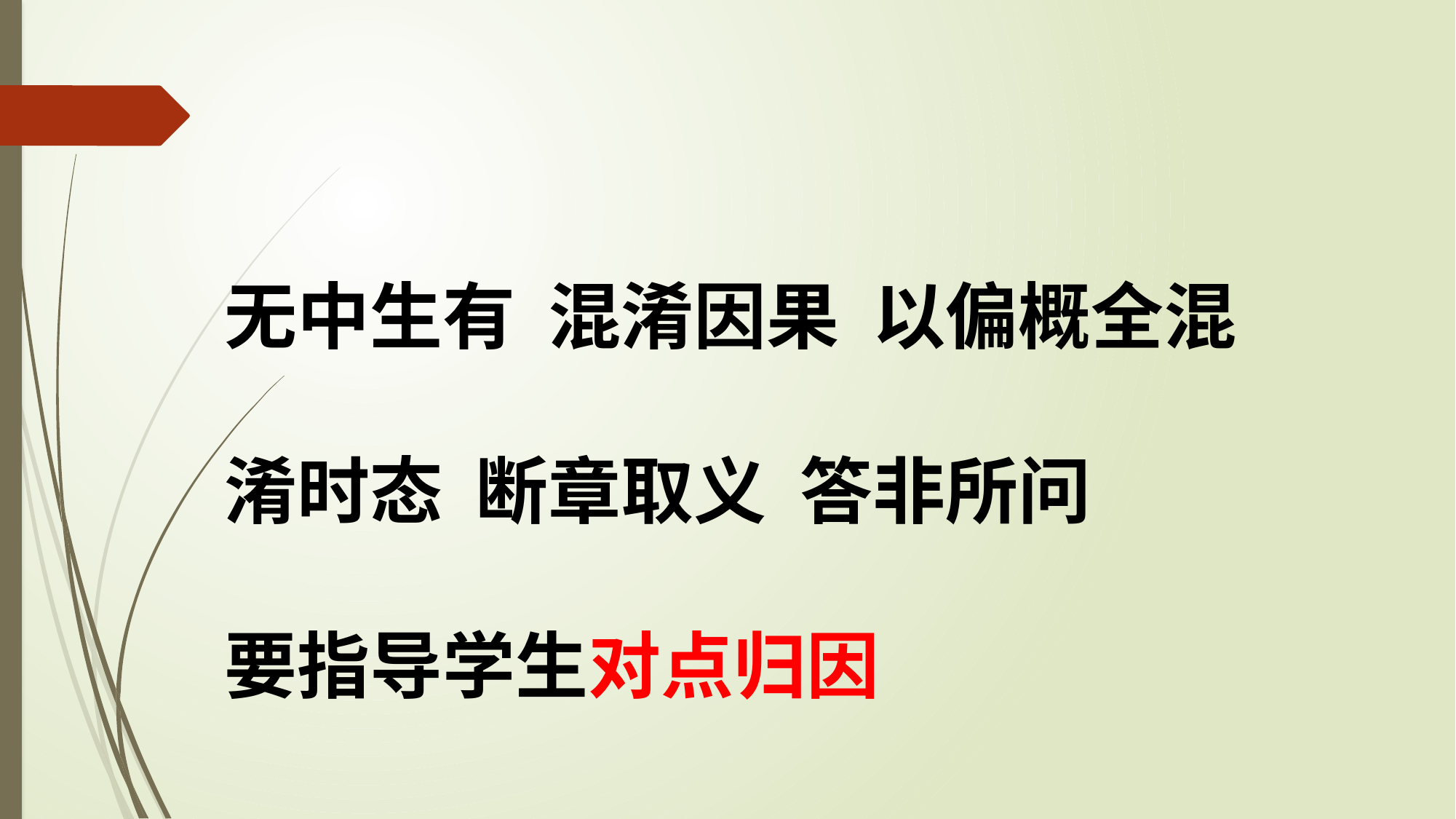

无中生有  混淆因果  以偏概全混淆时态  断章取义  答非所问
要指导学生对点归因